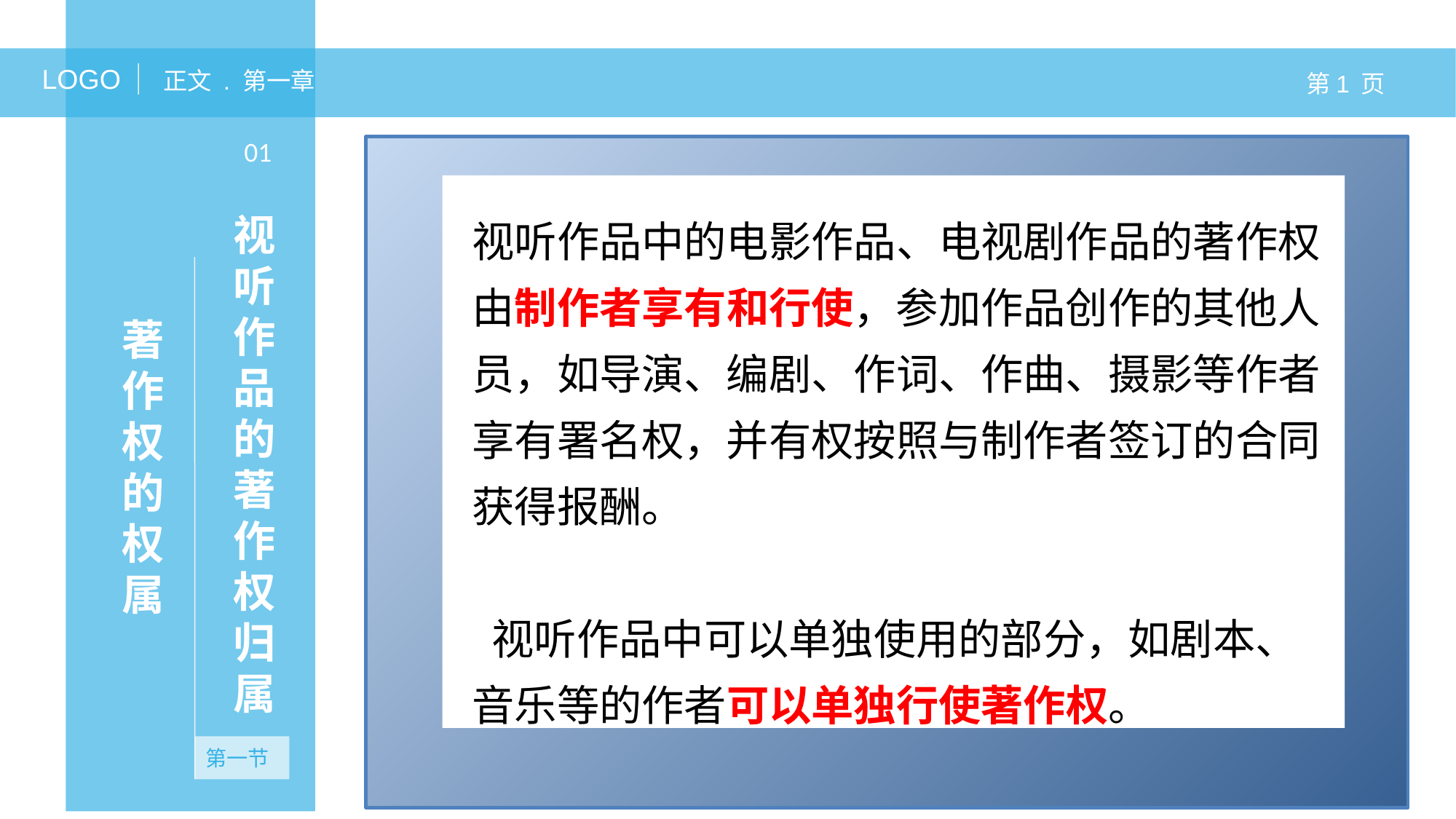

LOGO
正文 . 第一章

第1 页
01

视听作品中的电影作品、电视剧作品的著作权由制作者享有和行使，参加作品创作的其他人员，如导演、编剧、作词、作曲、摄影等作者享有署名权，并有权按照与制作者签订的合同获得报酬。

 视听作品中可以单独使用的部分，如剧本、音乐等的作者可以单独行使著作权。
视听作品的著作权归属

著作权的权属

第一节